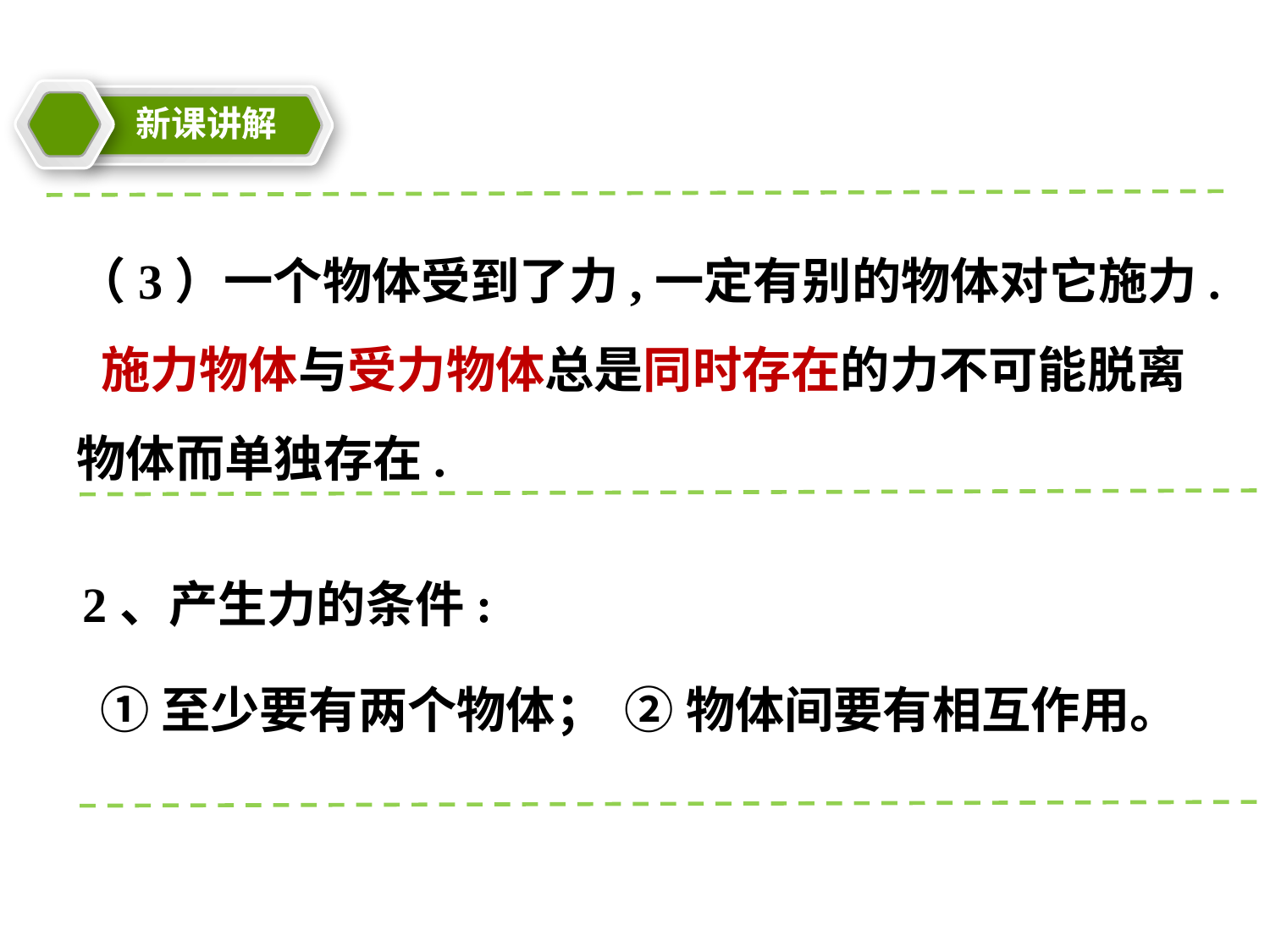

新课讲解
教学目标
（3）一个物体受到了力,一定有别的物体对它施力. 施力物体与受力物体总是同时存在的力不可能脱离物体而单独存在.
2、产生力的条件:
②物体间要有相互作用。
①至少要有两个物体；